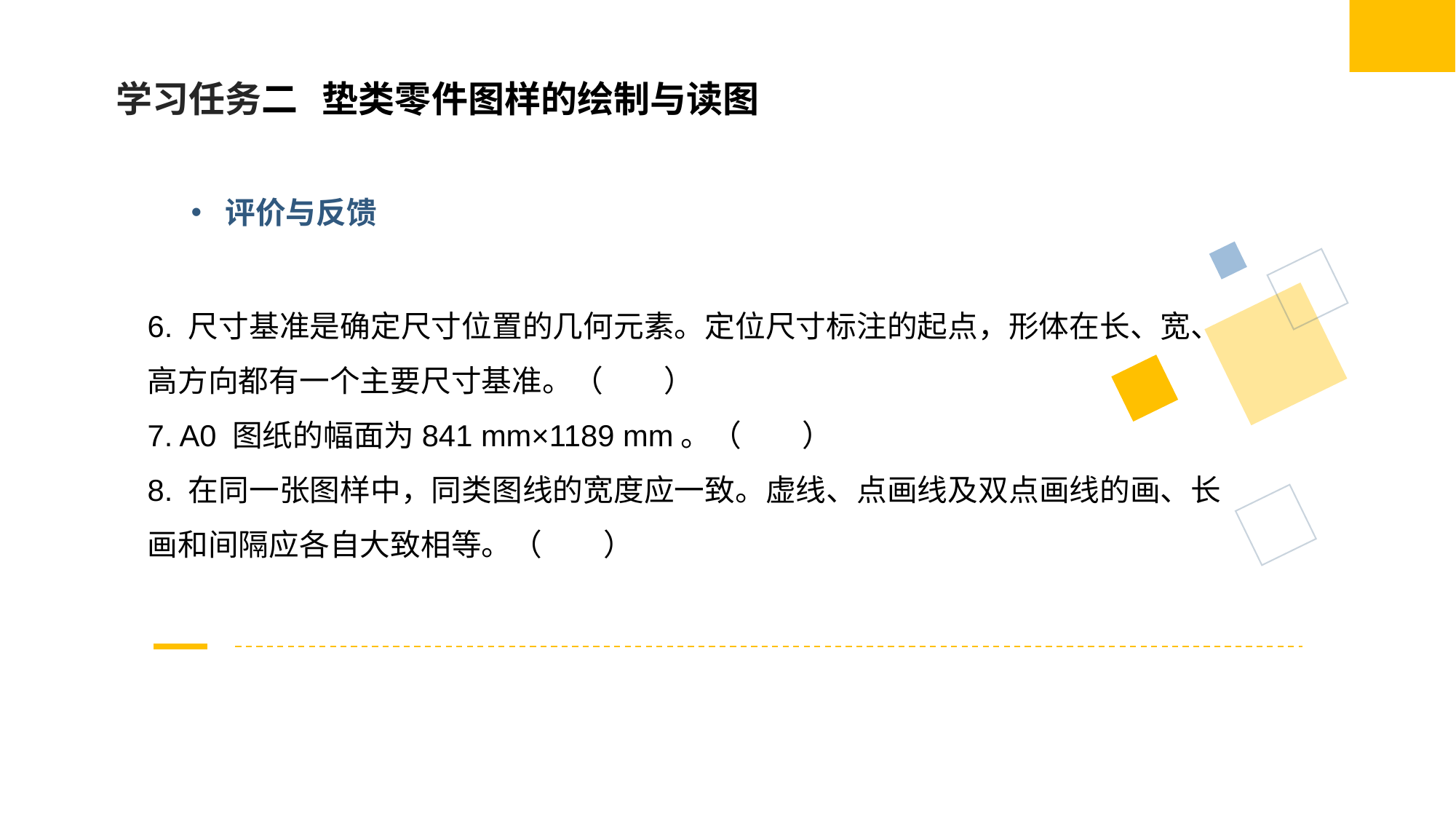

学习任务二   垫类零件图样的绘制与读图
评价与反馈

6. 尺寸基准是确定尺寸位置的几何元素。定位尺寸标注的起点，形体在长、宽、
高方向都有一个主要尺寸基准。（　　）
7. A0 图纸的幅面为841 mm×1189 mm。（　　）
8. 在同一张图样中，同类图线的宽度应一致。虚线、点画线及双点画线的画、长
画和间隔应各自大致相等。（　　）